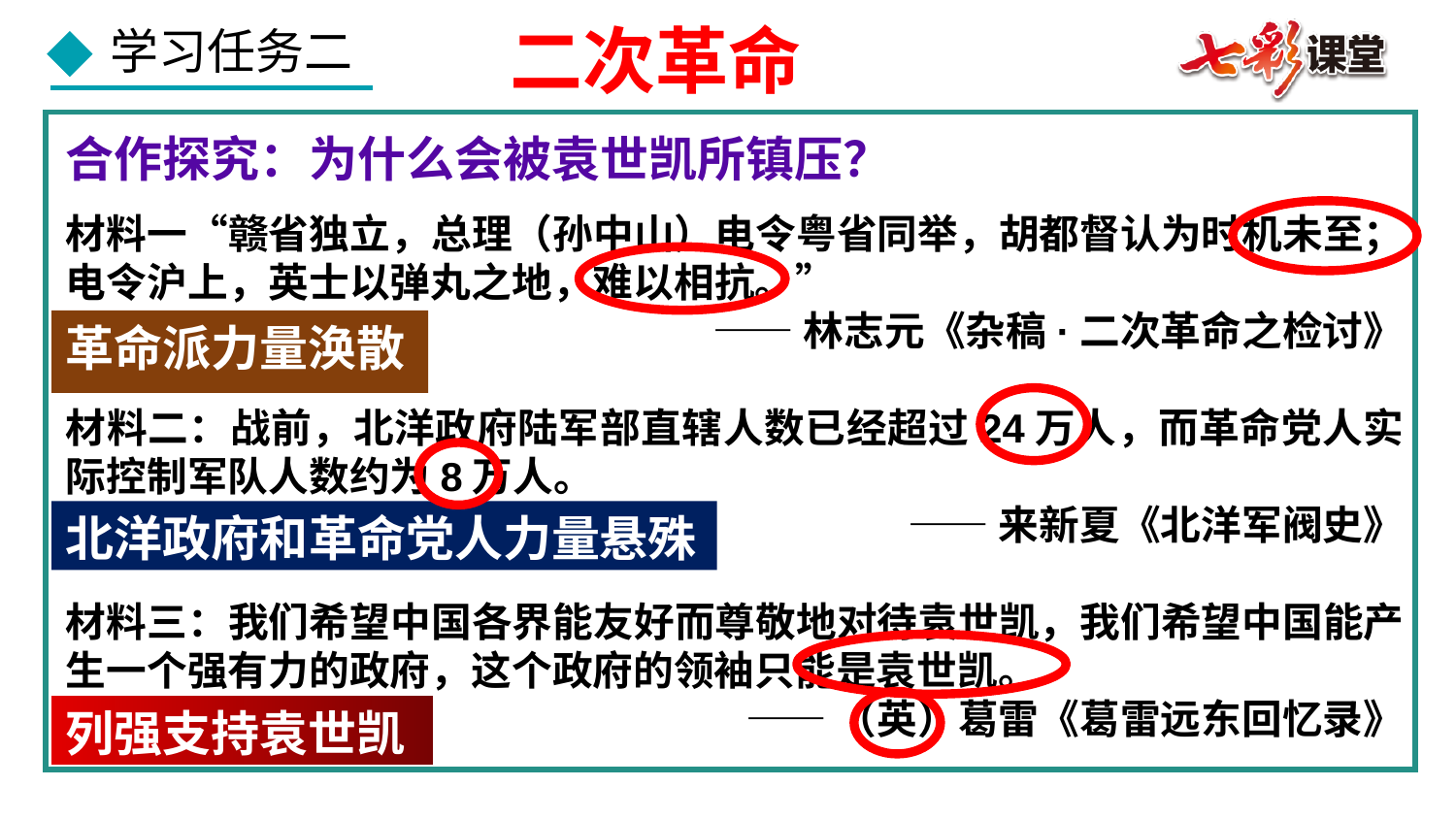

二次革命
合作探究：为什么会被袁世凯所镇压？

材料一“赣省独立，总理（孙中山）电令粤省同举，胡都督认为时机未至；电令沪上，英士以弹丸之地，难以相抗。”
——林志元《杂稿·二次革命之检讨》

材料二：战前，北洋政府陆军部直辖人数已经超过24万人，而革命党人实际控制军队人数约为8万人。
——来新夏《北洋军阀史》

材料三：我们希望中国各界能友好而尊敬地对待袁世凯，我们希望中国能产生一个强有力的政府，这个政府的领袖只能是袁世凯。
——（英）葛雷《葛雷远东回忆录》

革命派力量涣散

北洋政府和革命党人力量悬殊

列强支持袁世凯